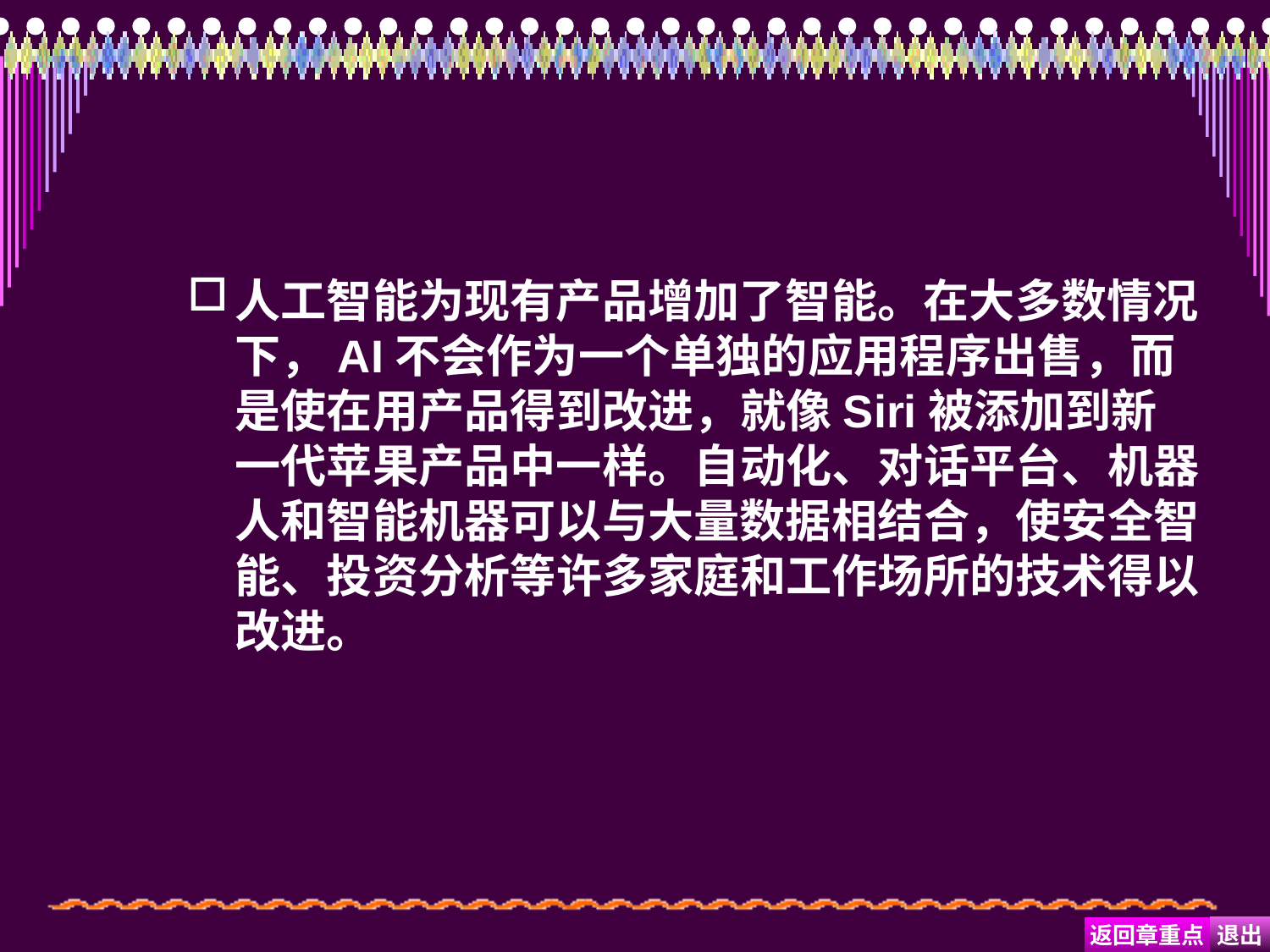

#
人工智能为现有产品增加了智能。在大多数情况下，AI不会作为一个单独的应用程序出售，而是使在用产品得到改进，就像Siri被添加到新一代苹果产品中一样。自动化、对话平台、机器人和智能机器可以与大量数据相结合，使安全智能、投资分析等许多家庭和工作场所的技术得以改进。